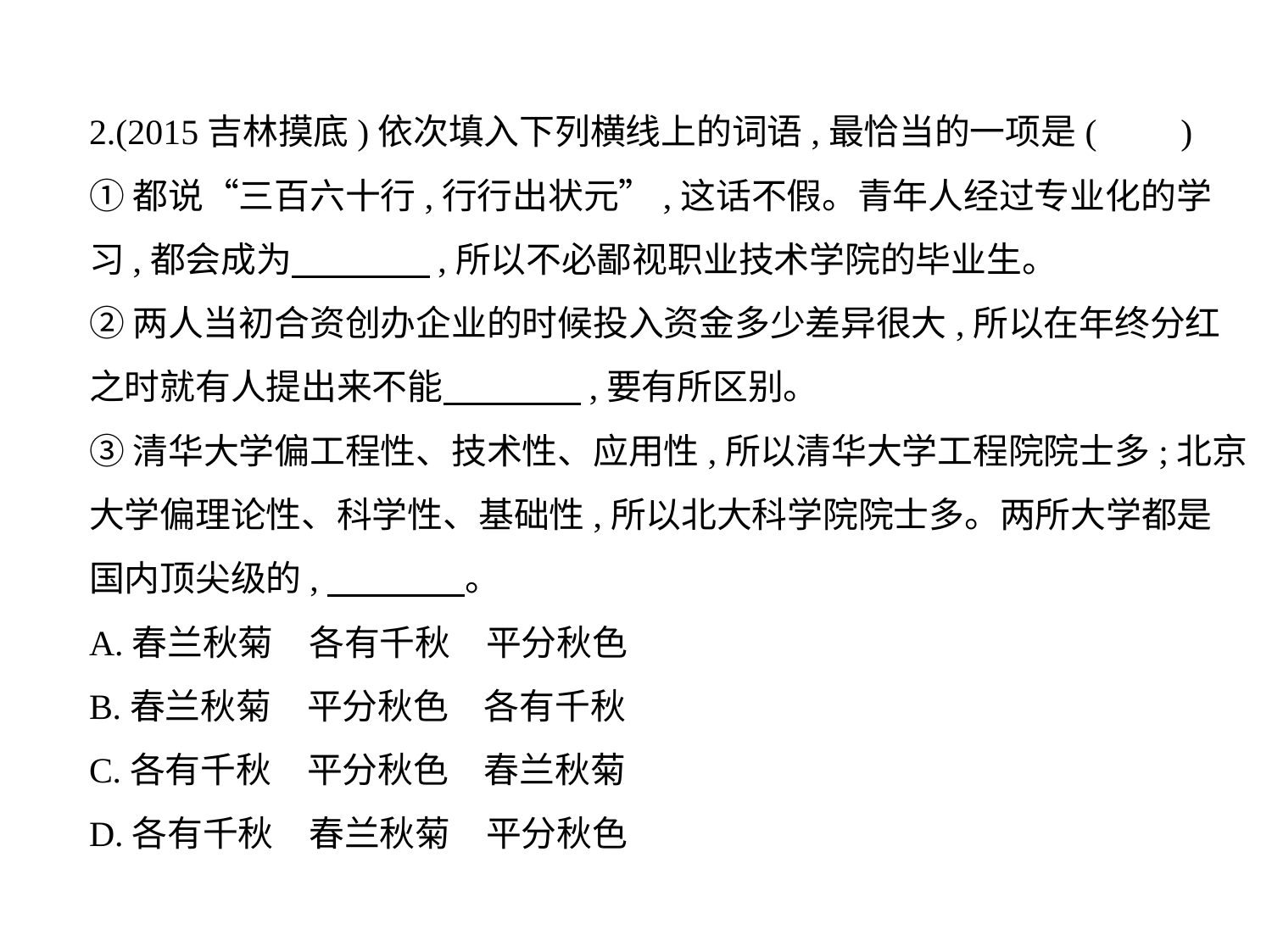

2.(2015吉林摸底)依次填入下列横线上的词语,最恰当的一项是(　    )
①都说“三百六十行,行行出状元”,这话不假。青年人经过专业化的学
习,都会成为　　　    ,所以不必鄙视职业技术学院的毕业生。
②两人当初合资创办企业的时候投入资金多少差异很大,所以在年终分红
之时就有人提出来不能　　　    ,要有所区别。
③清华大学偏工程性、技术性、应用性,所以清华大学工程院院士多;北京
大学偏理论性、科学性、基础性,所以北大科学院院士多。两所大学都是
国内顶尖级的,　　　    。
A.春兰秋菊　各有千秋　平分秋色
B.春兰秋菊　平分秋色　各有千秋
C.各有千秋　平分秋色　春兰秋菊
D.各有千秋　春兰秋菊　平分秋色